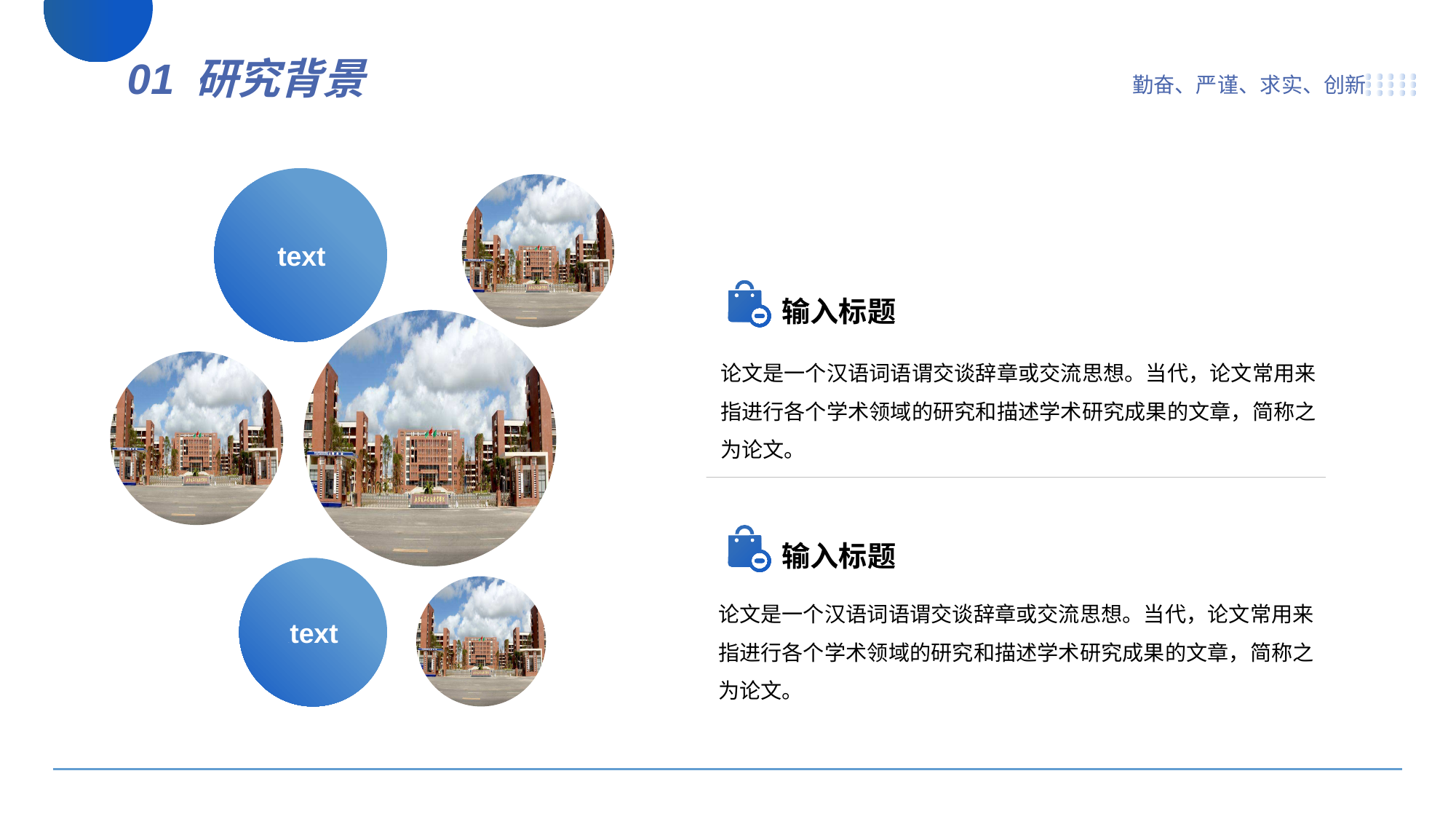

01
研究背景
勤奋、严谨、求实、创新

… text

输入标题

论文是一个汉语词语谓交谈辞章或交流思想。当代，论文常用来指进行各个学术领域的研究和描述学术研究成果的文章，简称之为论文。

输入标题
… text

论文是一个汉语词语谓交谈辞章或交流思想。当代，论文常用来指进行各个学术领域的研究和描述学术研究成果的文章，简称之为论文。